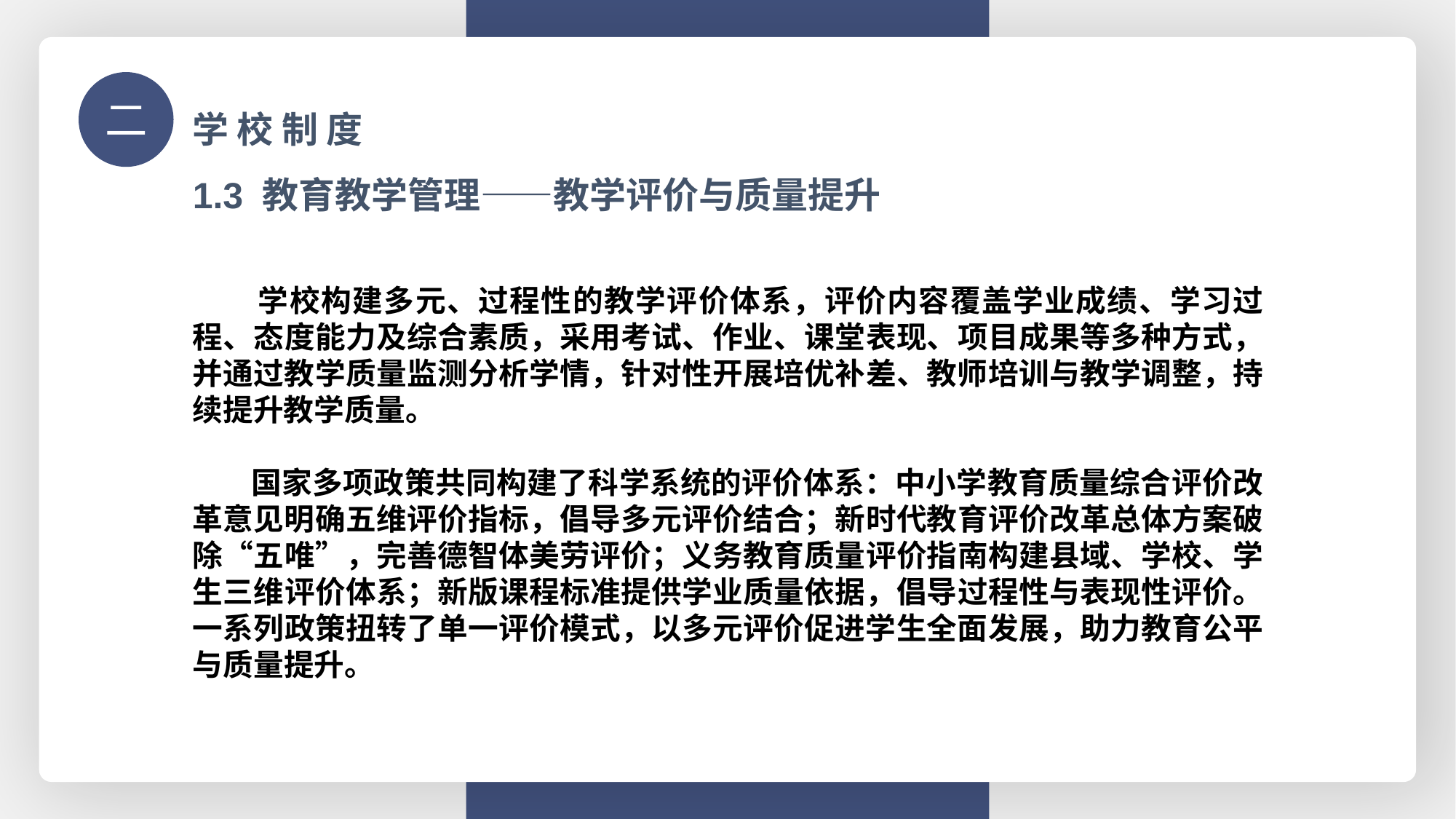

学 校 制 度
二
1.3 教育教学管理——教学评价与质量提升
        学校构建多元、过程性的教学评价体系，评价内容覆盖学业成绩、学习过程、态度能力及综合素质，采用考试、作业、课堂表现、项目成果等多种方式，并通过教学质量监测分析学情，针对性开展培优补差、教师培训与教学调整，持续提升教学质量。

       国家多项政策共同构建了科学系统的评价体系：中小学教育质量综合评价改革意见明确五维评价指标，倡导多元评价结合；新时代教育评价改革总体方案破除“五唯”，完善德智体美劳评价；义务教育质量评价指南构建县域、学校、学生三维评价体系；新版课程标准提供学业质量依据，倡导过程性与表现性评价。一系列政策扭转了单一评价模式，以多元评价促进学生全面发展，助力教育公平与质量提升。